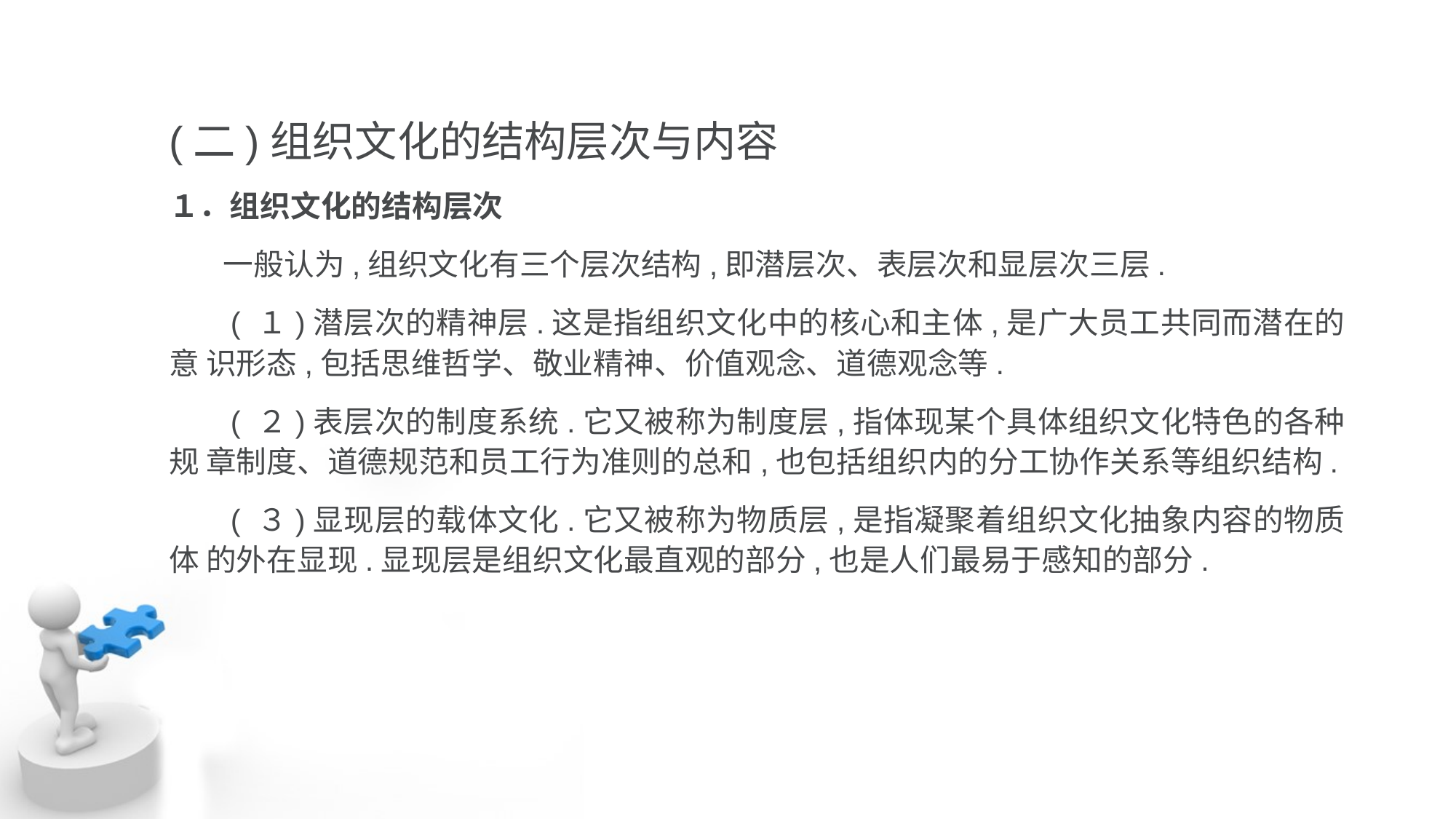

(二)组织文化的结构层次与内容
１．组织文化的结构层次
       一般认为,组织文化有三个层次结构,即潜层次、表层次和显层次三层.
       ( １)潜层次的精神层.这是指组织文化中的核心和主体,是广大员工共同而潜在的意 识形态,包括思维哲学、敬业精神、价值观念、道德观念等.
       ( ２)表层次的制度系统.它又被称为制度层,指体现某个具体组织文化特色的各种规 章制度、道德规范和员工行为准则的总和,也包括组织内的分工协作关系等组织结构.
       ( ３)显现层的载体文化.它又被称为物质层,是指凝聚着组织文化抽象内容的物质体 的外在显现.显现层是组织文化最直观的部分,也是人们最易于感知的部分.